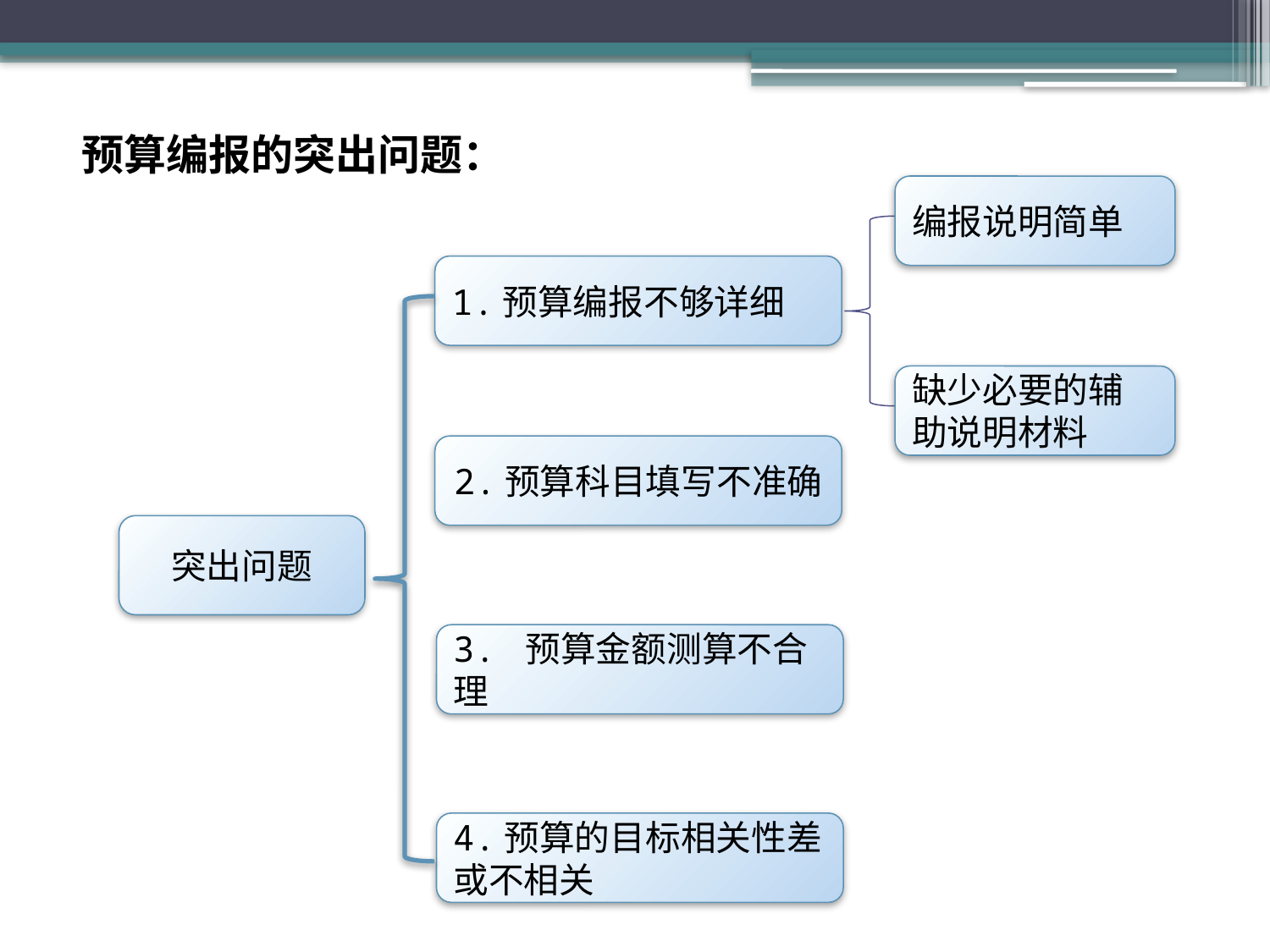

预算编报的突出问题：
编报说明简单

1.预算编报不够详细

缺少必要的辅助说明材料
2.预算科目填写不准确
突出问题
3. 预算金额测算不合理
4.预算的目标相关性差或不相关